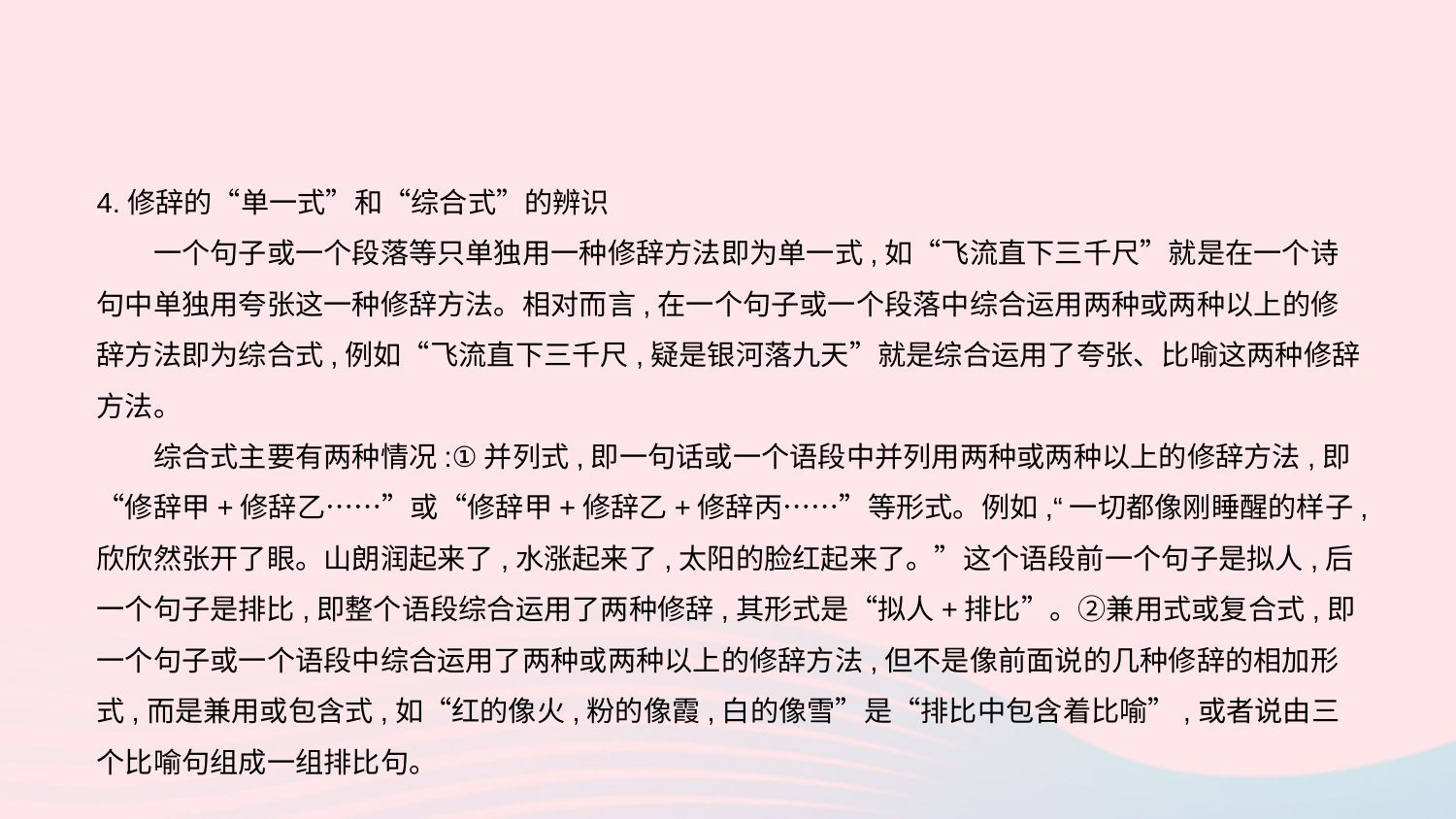

4.修辞的“单一式”和“综合式”的辨识
　　一个句子或一个段落等只单独用一种修辞方法即为单一式,如“飞流直下三千尺”就是在一个诗句中单独用夸张这一种修辞方法。相对而言,在一个句子或一个段落中综合运用两种或两种以上的修辞方法即为综合式,例如“飞流直下三千尺,疑是银河落九天”就是综合运用了夸张、比喻这两种修辞方法。
　　综合式主要有两种情况:①并列式,即一句话或一个语段中并列用两种或两种以上的修辞方法,即“修辞甲+修辞乙……”或“修辞甲+修辞乙+修辞丙……”等形式。例如,“一切都像刚睡醒的样子,欣欣然张开了眼。山朗润起来了,水涨起来了,太阳的脸红起来了。”这个语段前一个句子是拟人,后一个句子是排比,即整个语段综合运用了两种修辞,其形式是“拟人+排比”。②兼用式或复合式,即一个句子或一个语段中综合运用了两种或两种以上的修辞方法,但不是像前面说的几种修辞的相加形式,而是兼用或包含式,如“红的像火,粉的像霞,白的像雪”是“排比中包含着比喻”,或者说由三个比喻句组成一组排比句。